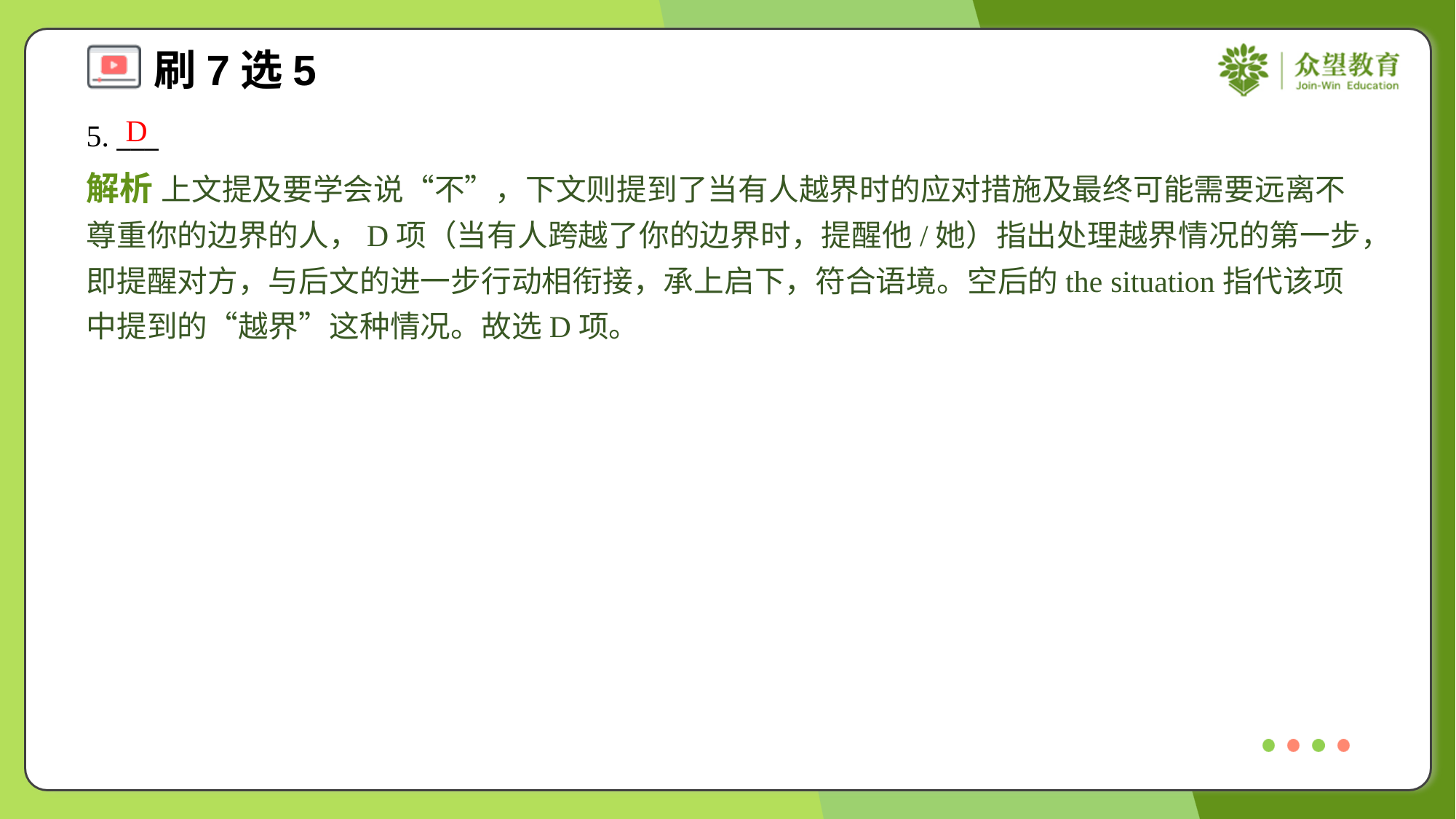

D
5. ___
解析 上文提及要学会说“不”，下文则提到了当有人越界时的应对措施及最终可能需要远离不尊重你的边界的人，D项（当有人跨越了你的边界时，提醒他/她）指出处理越界情况的第一步，即提醒对方，与后文的进一步行动相衔接，承上启下，符合语境。空后的the situation指代该项中提到的“越界”这种情况。故选D项。